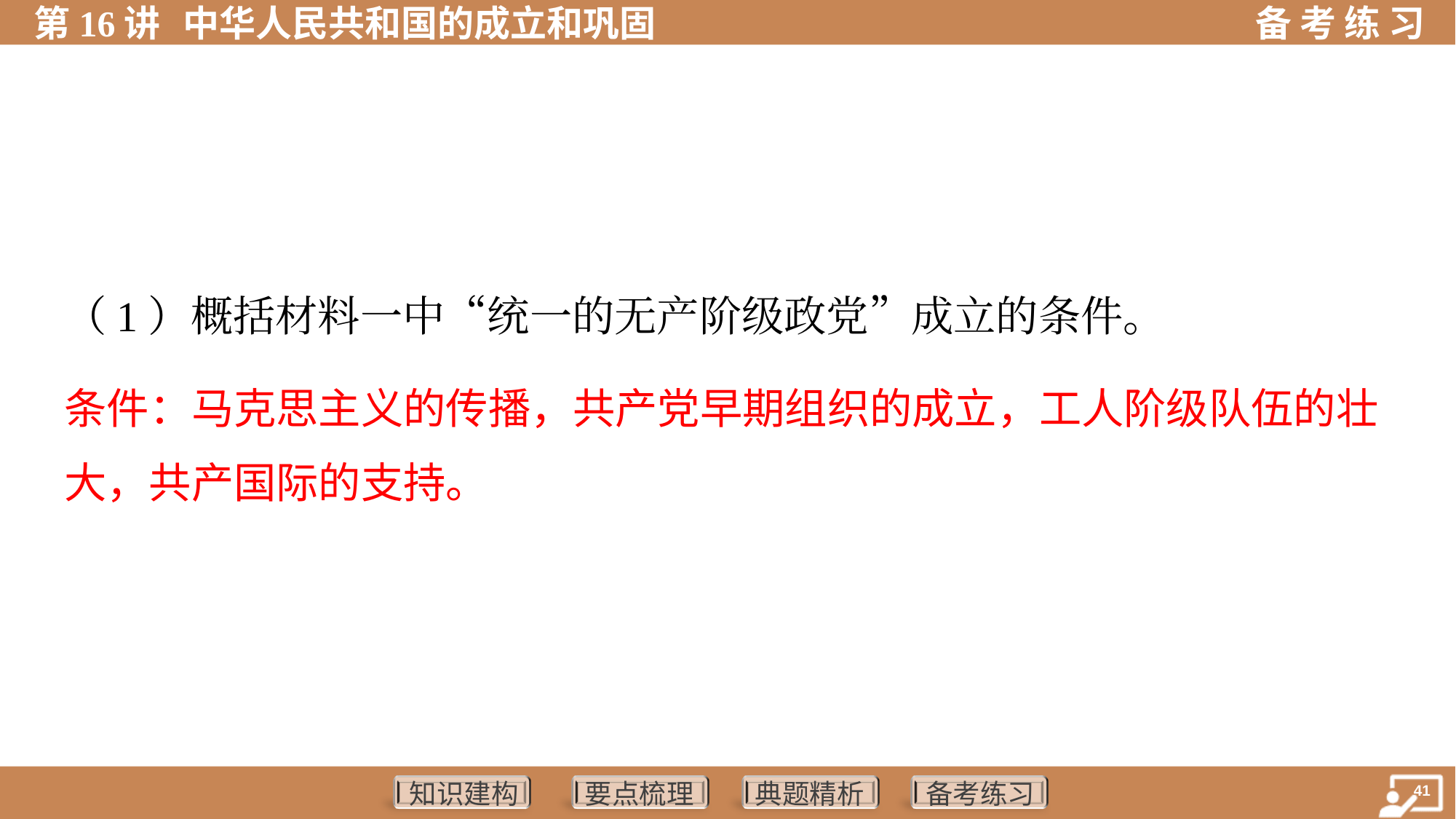

（1）概括材料一中“统一的无产阶级政党”成立的条件。
条件：马克思主义的传播，共产党早期组织的成立，工人阶级队伍的壮
大，共产国际的支持。